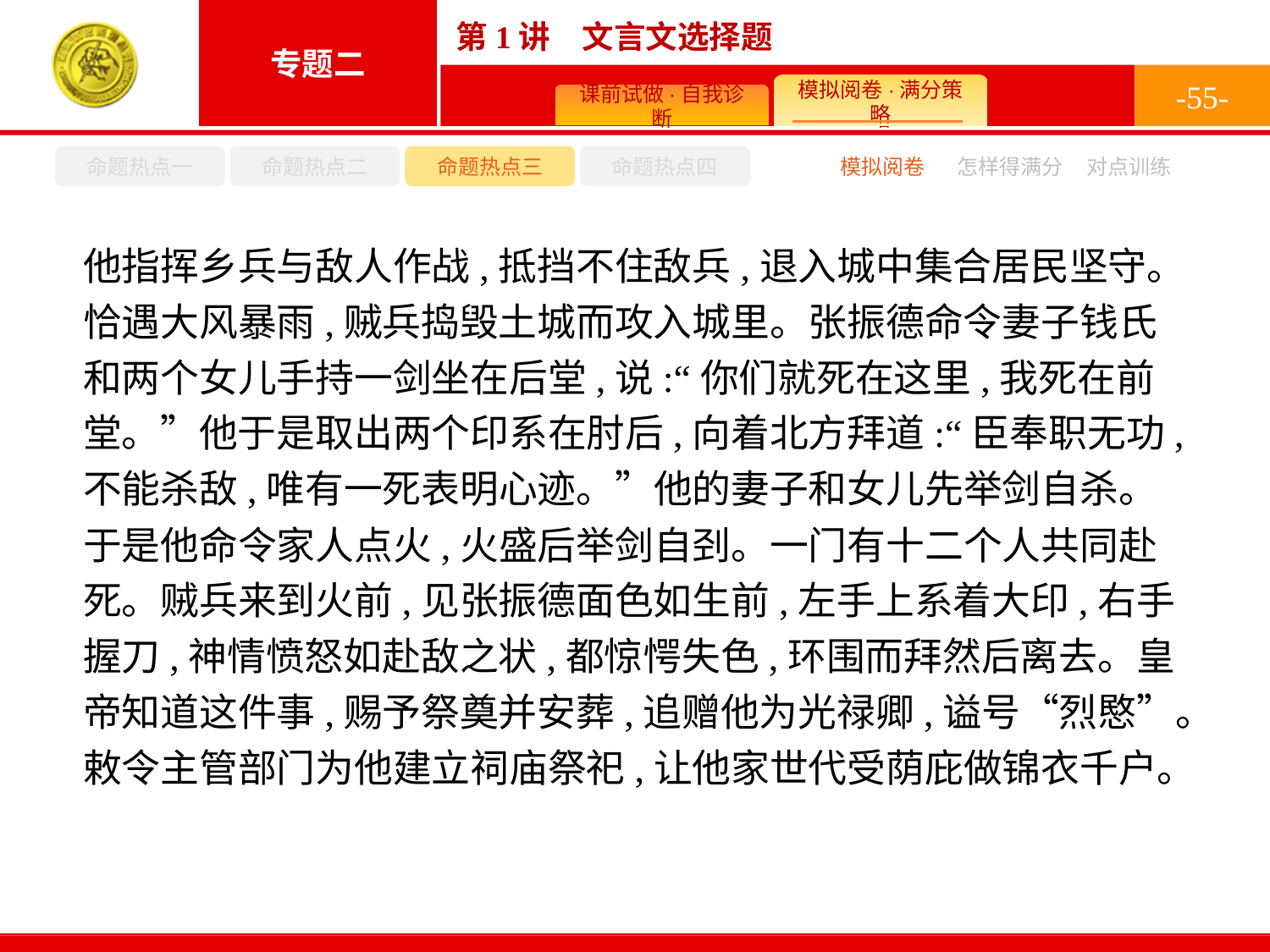

-55-
命题热点一
命题热点二
命题热点三
命题热点四
模拟阅卷
怎样得满分
对点训练
他指挥乡兵与敌人作战,抵挡不住敌兵,退入城中集合居民坚守。恰遇大风暴雨,贼兵捣毁土城而攻入城里。张振德命令妻子钱氏和两个女儿手持一剑坐在后堂,说:“你们就死在这里,我死在前堂。”他于是取出两个印系在肘后,向着北方拜道:“臣奉职无功,不能杀敌,唯有一死表明心迹。”他的妻子和女儿先举剑自杀。于是他命令家人点火,火盛后举剑自刭。一门有十二个人共同赴死。贼兵来到火前,见张振德面色如生前,左手上系着大印,右手握刀,神情愤怒如赴敌之状,都惊愕失色,环围而拜然后离去。皇帝知道这件事,赐予祭奠并安葬,追赠他为光禄卿,谥号“烈愍”。敕令主管部门为他建立祠庙祭祀,让他家世代受荫庇做锦衣千户。